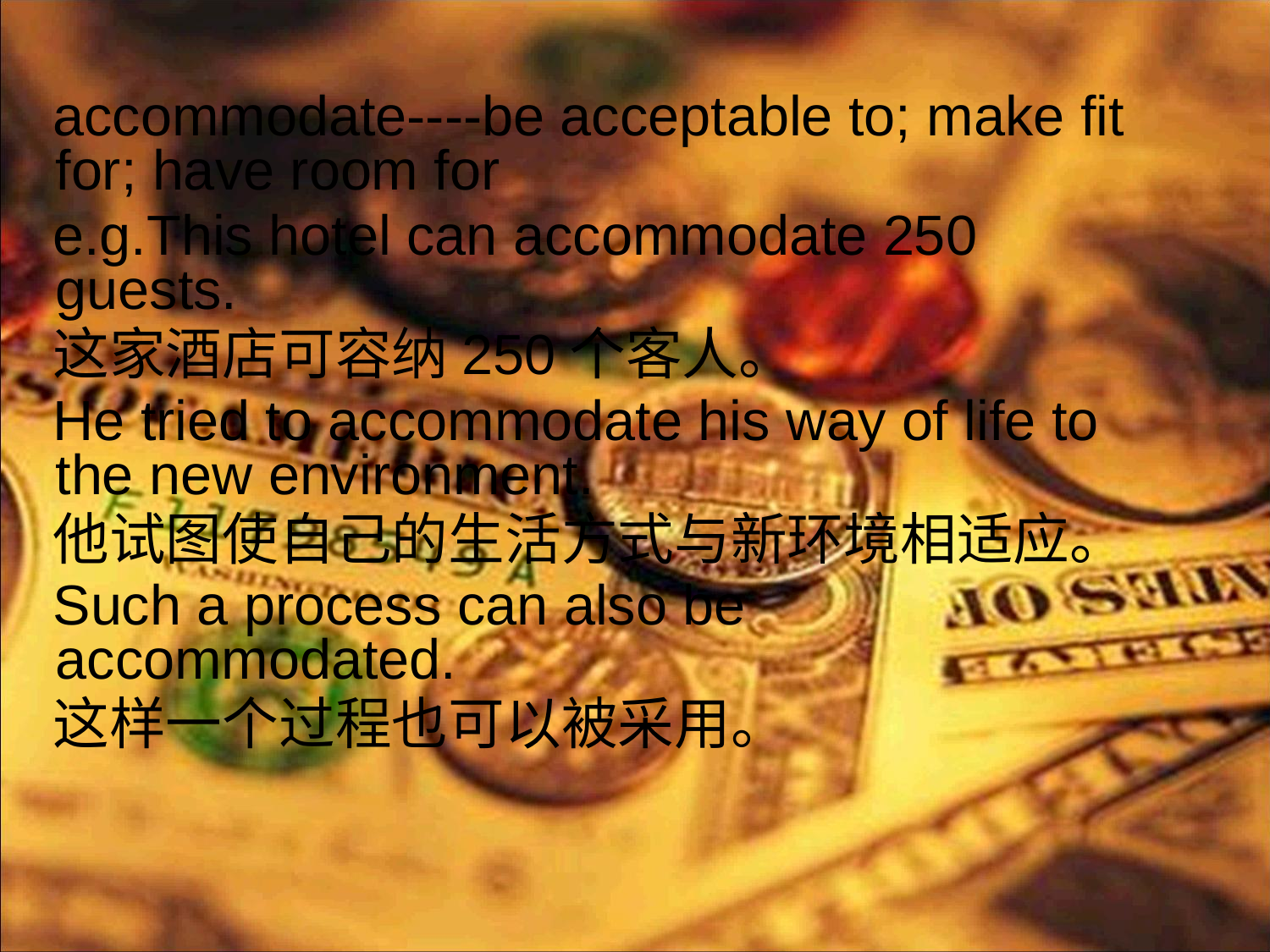

accommodate----be acceptable to; make fit for; have room for
e.g.This hotel can accommodate 250 guests.
这家酒店可容纳250个客人。
He tried to accommodate his way of life to the new environment.
他试图使自己的生活方式与新环境相适应。
Such a process can also be accommodated.
这样一个过程也可以被采用。